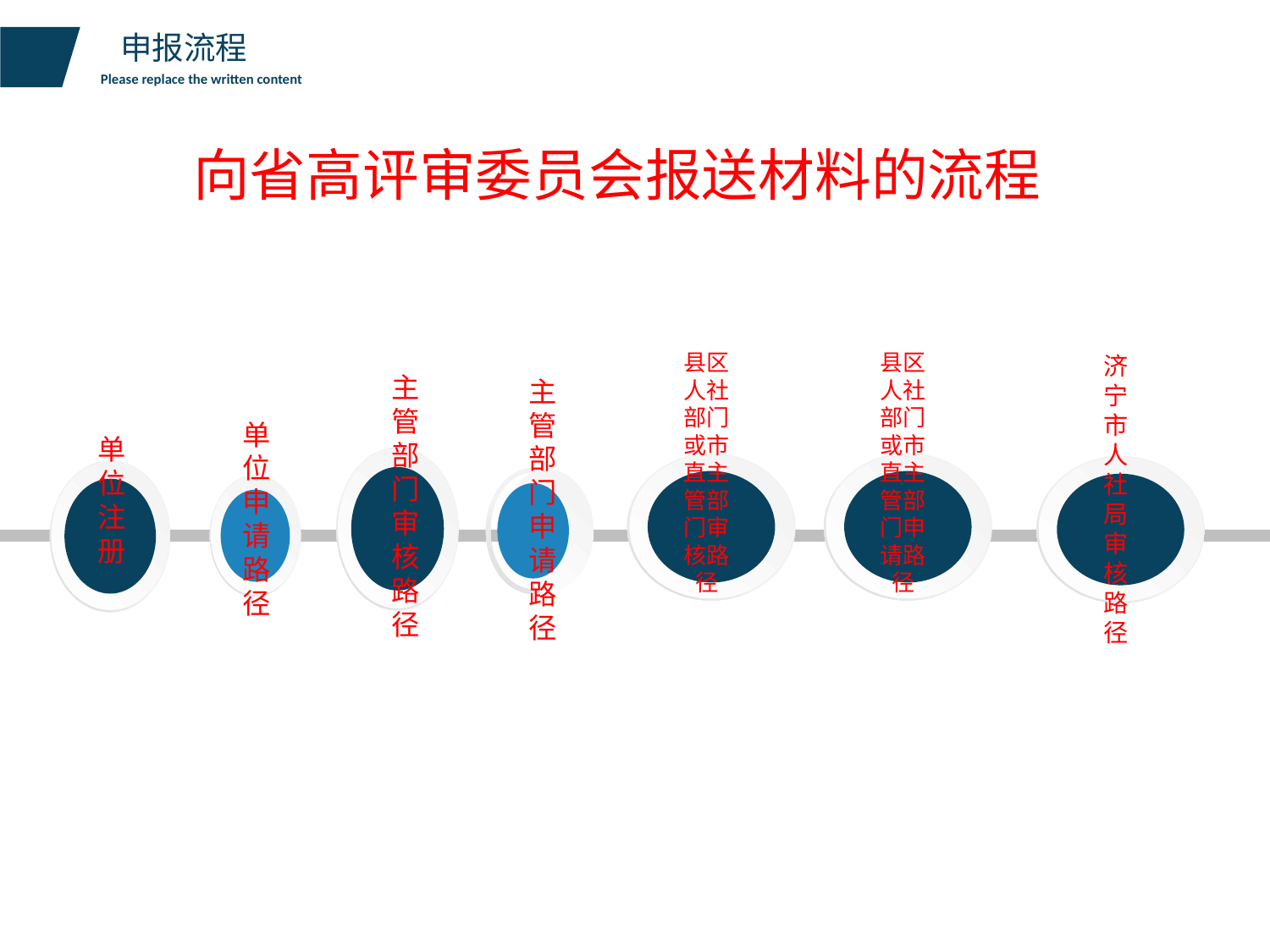

申报流程

Please replace the written content
向省高评审委员会报送材料的流程
县区人社部门或市直主管部门审核路径

县区人社部门或市直主管部门申请路径

济
宁
市
人
社
局
审
核
路
径

主管部门审核路径

主管部门申请路径

单位申请路径

单位注册